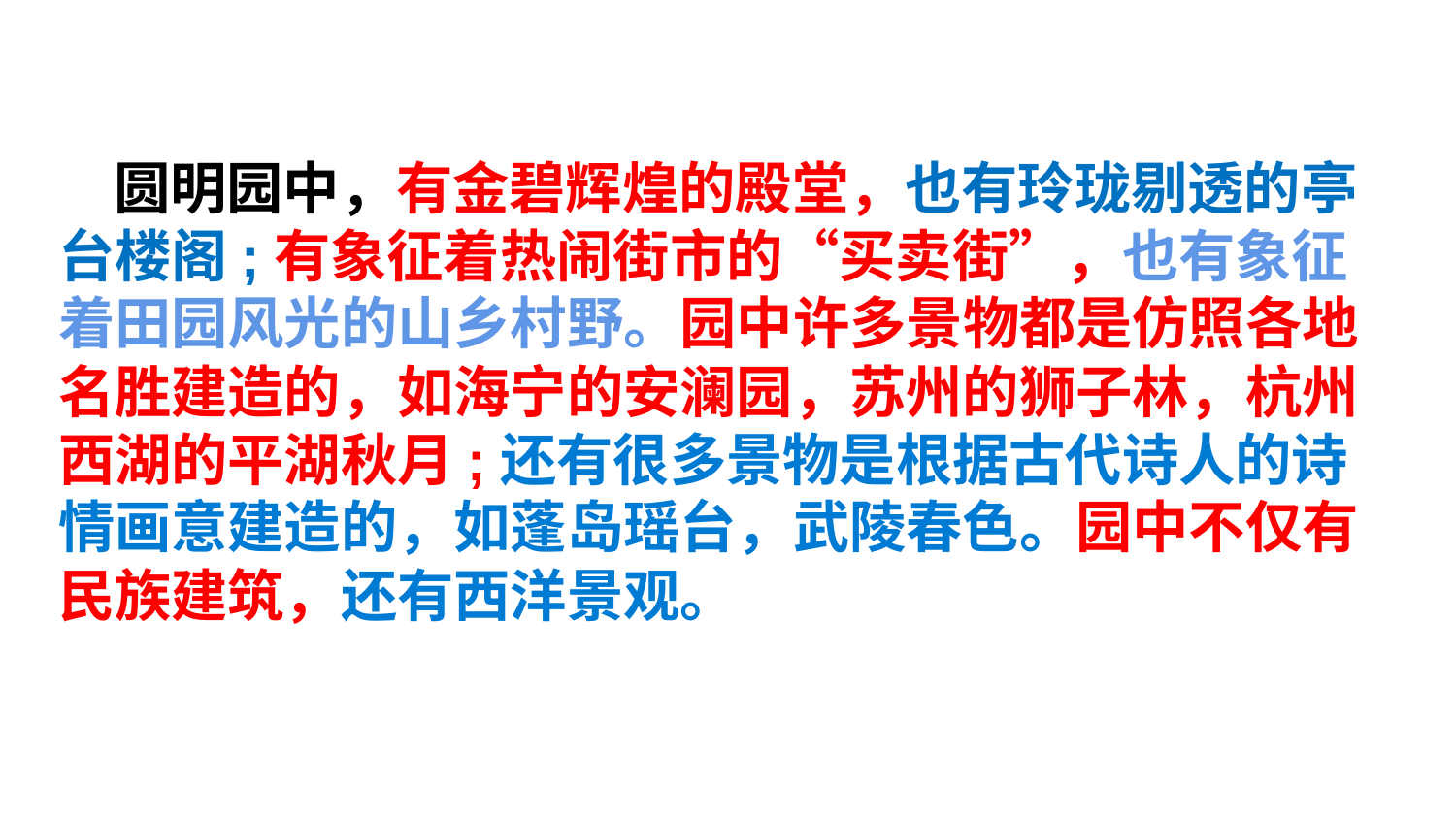

圆明园中，有金碧辉煌的殿堂，也有玲珑剔透的亭台楼阁;有象征着热闹街市的“买卖街”，也有象征着田园风光的山乡村野。园中许多景物都是仿照各地名胜建造的，如海宁的安澜园，苏州的狮子林，杭州西湖的平湖秋月;还有很多景物是根据古代诗人的诗情画意建造的，如蓬岛瑶台，武陵春色。园中不仅有民族建筑，还有西洋景观。